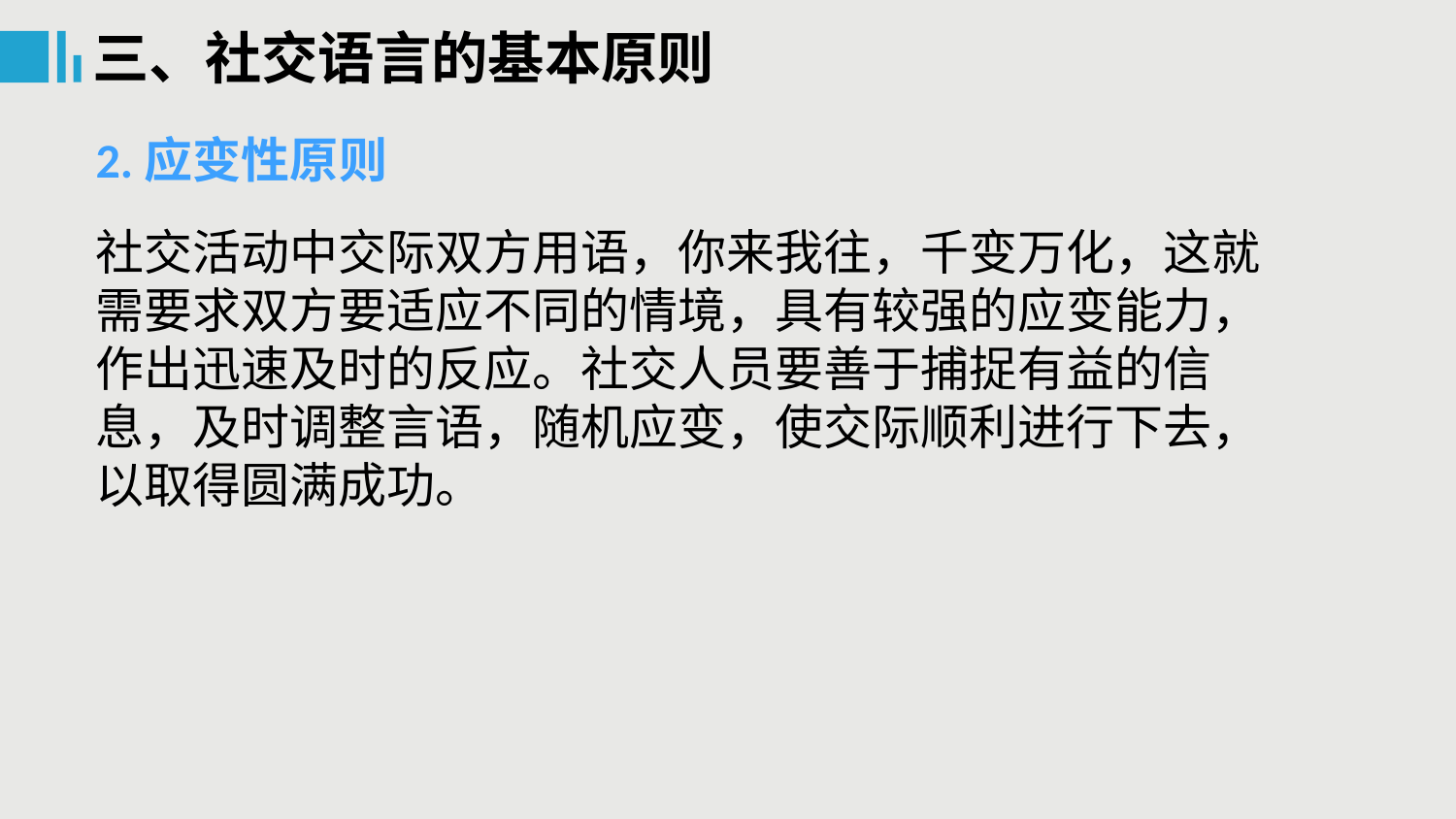

三、社交语言的基本原则

2.应变性原则
社交活动中交际双方用语，你来我往，千变万化，这就需要求双方要适应不同的情境，具有较强的应变能力，作出迅速及时的反应。社交人员要善于捕捉有益的信息，及时调整言语，随机应变，使交际顺利进行下去，以取得圆满成功。